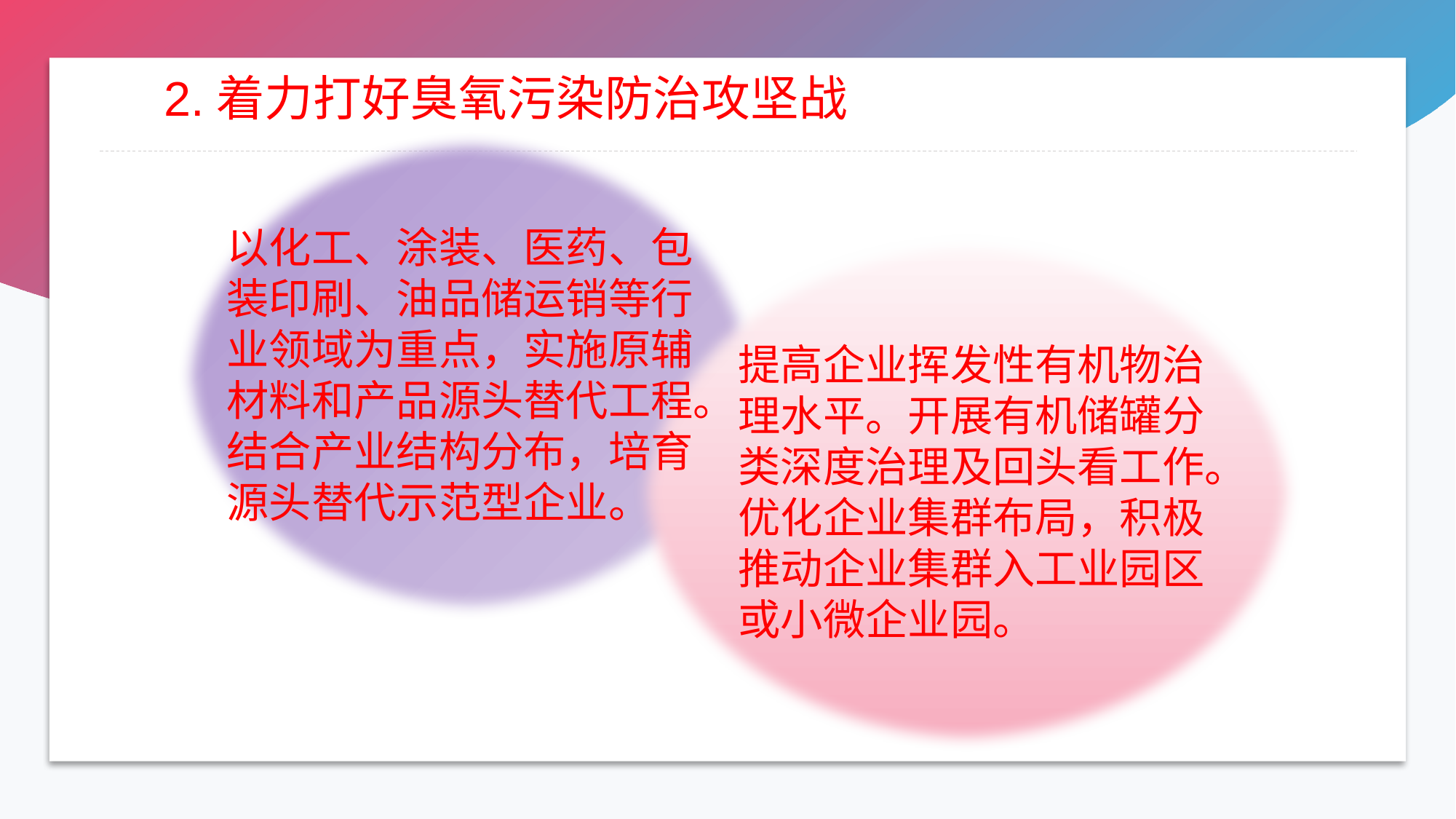

2.着力打好臭氧污染防治攻坚战

以化工、涂装、医药、包装印刷、油品储运销等行业领域为重点，实施原辅材料和产品源头替代工程。结合产业结构分布，培育源头替代示范型企业。

提高企业挥发性有机物治理水平。开展有机储罐分类深度治理及回头看工作。优化企业集群布局，积极推动企业集群入工业园区或小微企业园。